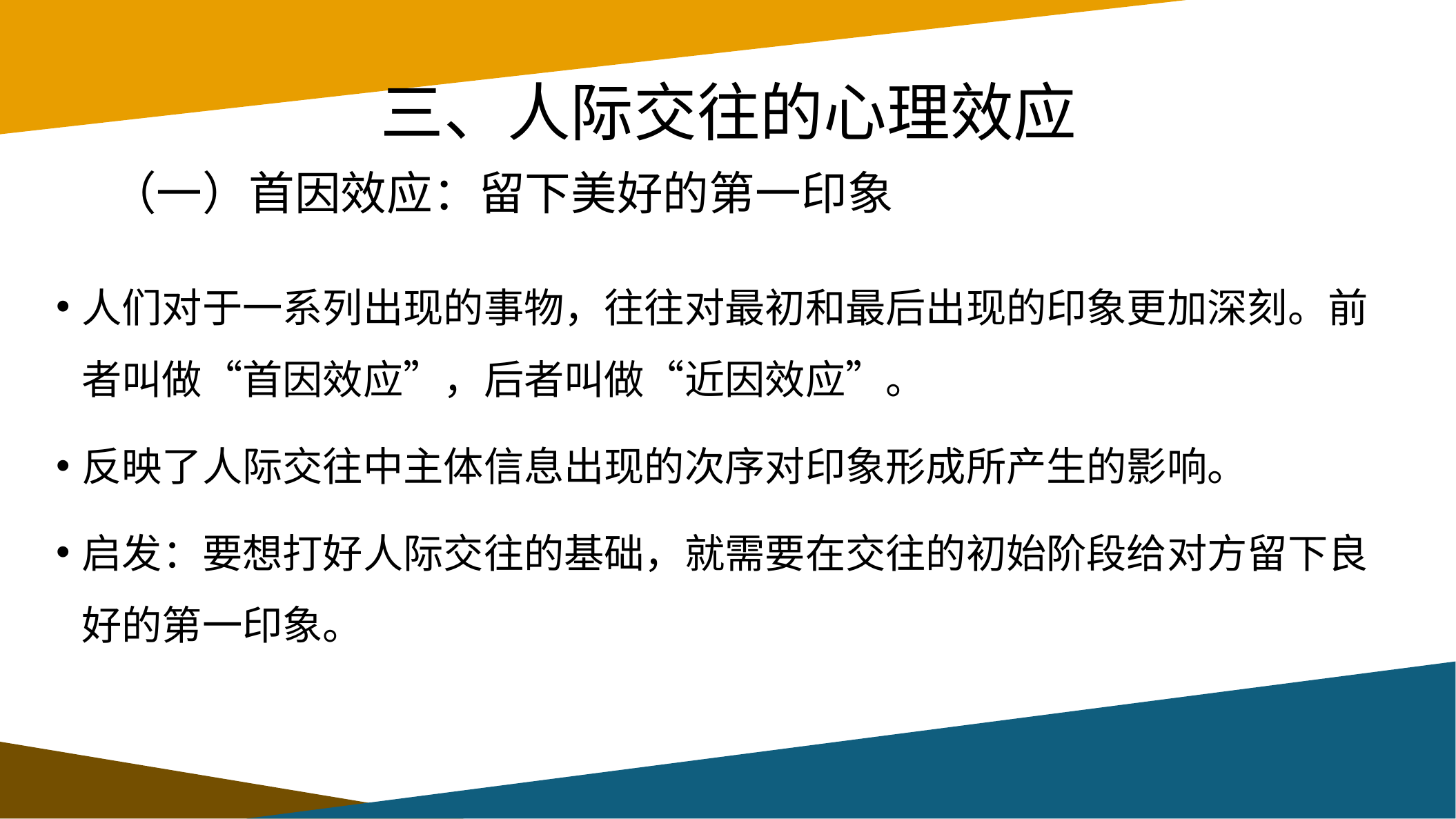

三、人际交往的心理效应
# （一）首因效应：留下美好的第一印象
人们对于一系列出现的事物，往往对最初和最后出现的印象更加深刻。前者叫做“首因效应”，后者叫做“近因效应”。
反映了人际交往中主体信息出现的次序对印象形成所产生的影响。
启发：要想打好人际交往的基础，就需要在交往的初始阶段给对方留下良好的第一印象。